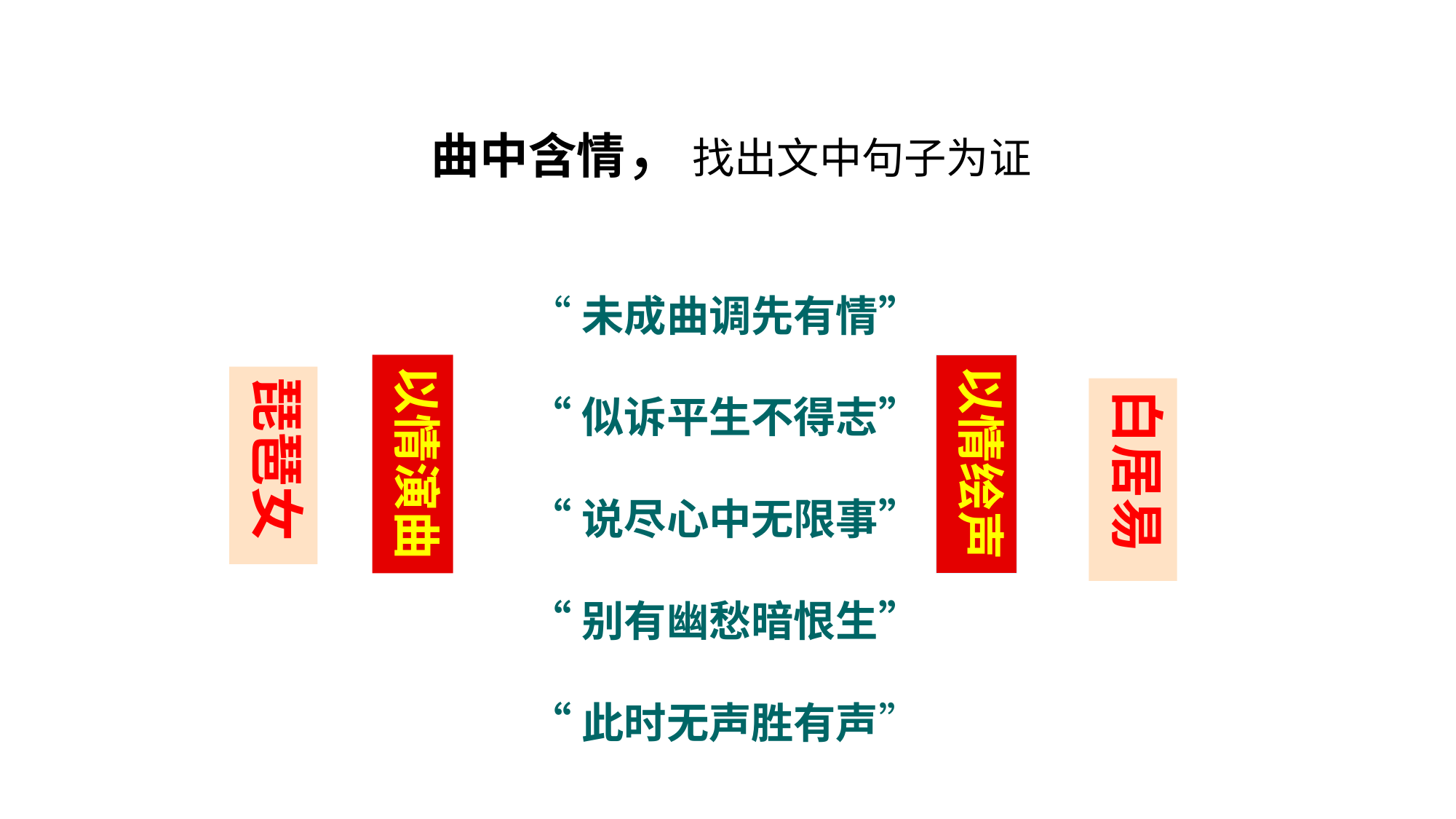

曲中含情，找出文中句子为证
“未成曲调先有情”
“似诉平生不得志”
“说尽心中无限事”
“别有幽愁暗恨生”
“此时无声胜有声”
以情演曲
以情绘声
琵琶女
白居易